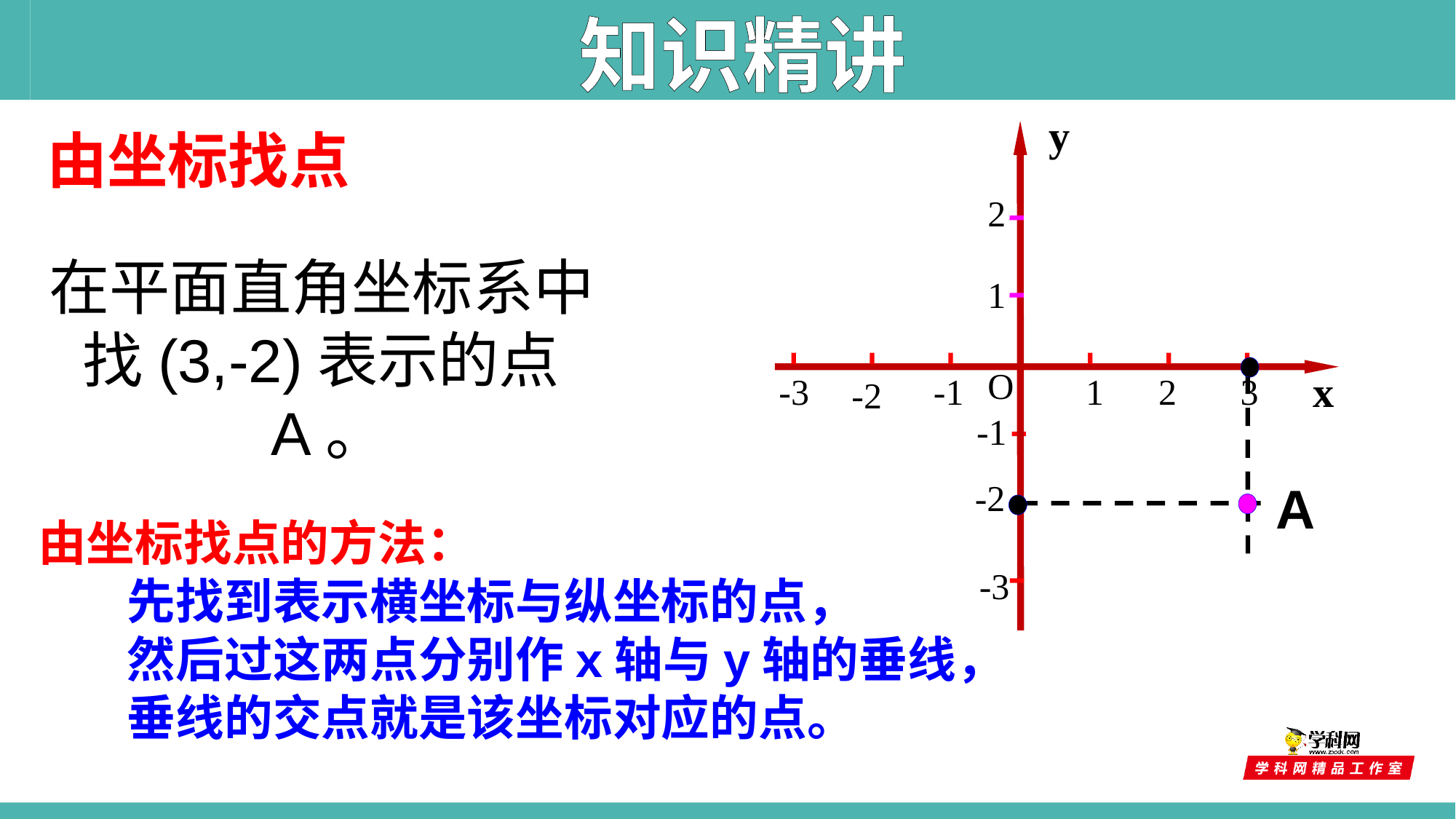

知识精讲
y
由坐标找点
2

在平面直角坐标系中  找(3,-2)表示的点A。
1

O

x
-3
-1
1
2
3

-2

-1

   -2
A
由坐标找点的方法：
       先找到表示横坐标与纵坐标的点，
       然后过这两点分别作x轴与y轴的垂线，
       垂线的交点就是该坐标对应的点。

-3